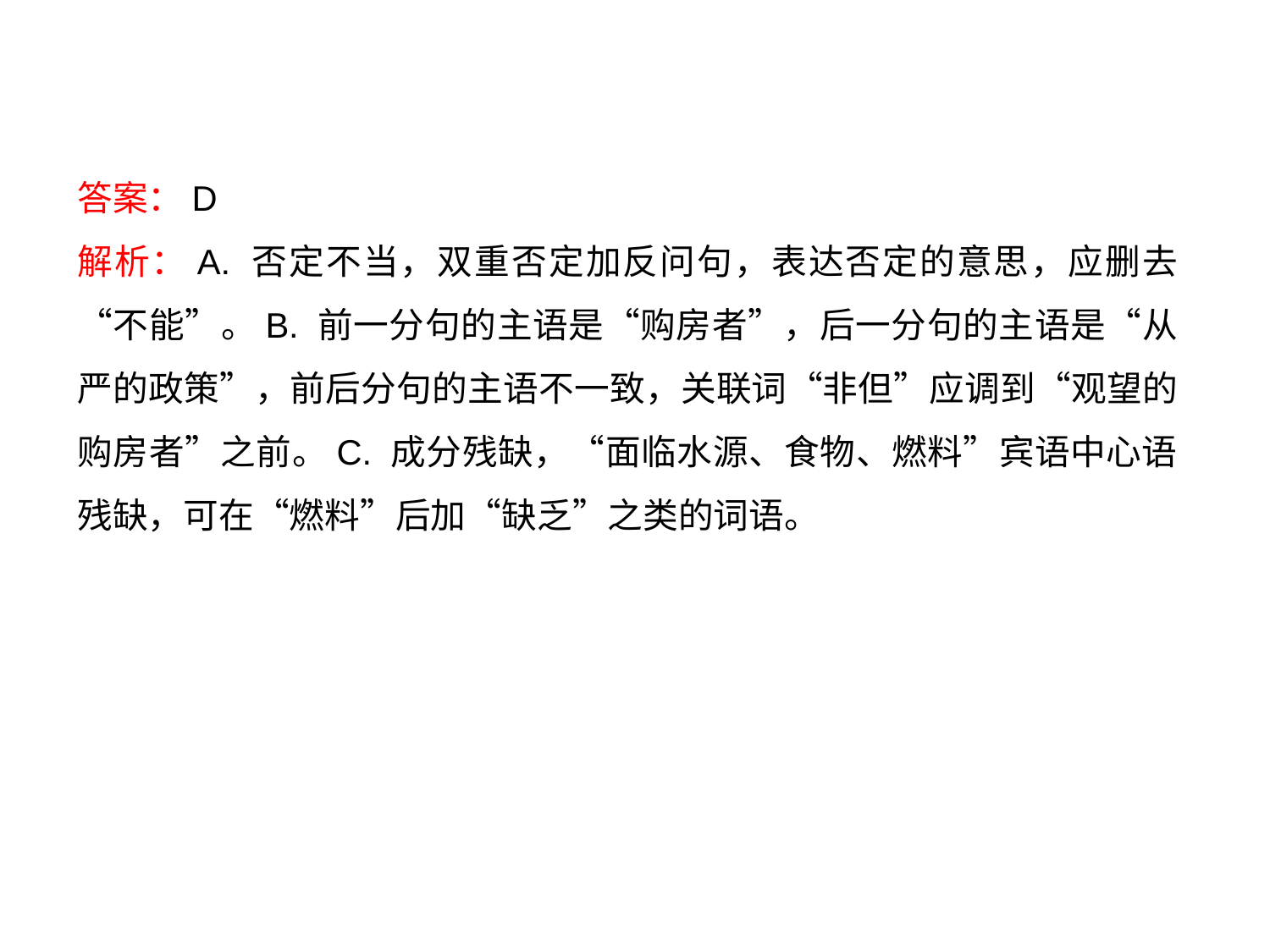

答案：D
解析：A. 否定不当，双重否定加反问句，表达否定的意思，应删去“不能”。B. 前一分句的主语是“购房者”，后一分句的主语是“从严的政策”，前后分句的主语不一致，关联词“非但”应调到“观望的购房者”之前。C. 成分残缺，“面临水源、食物、燃料”宾语中心语残缺，可在“燃料”后加“缺乏”之类的词语。